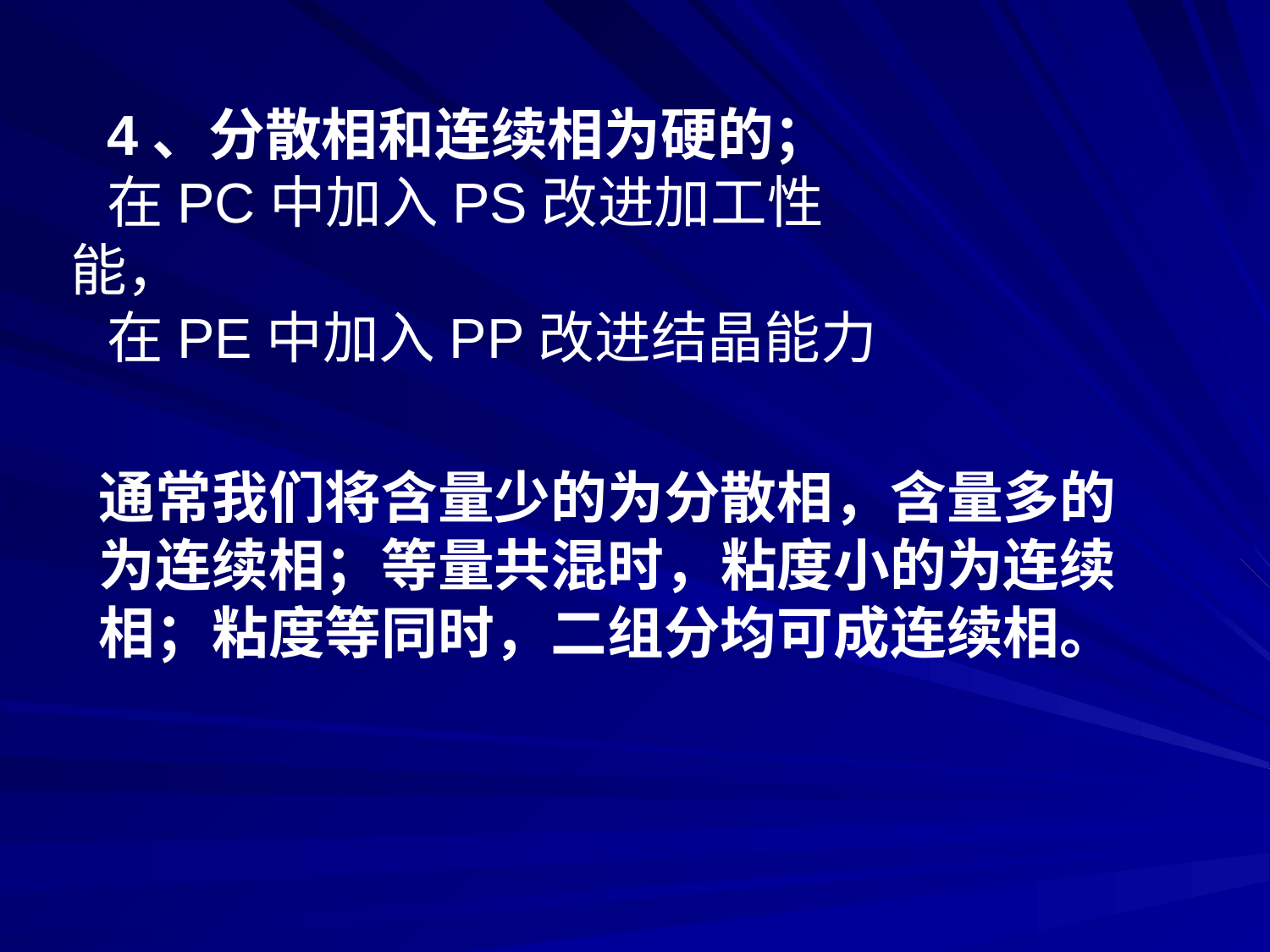

4、分散相和连续相为硬的；
在PC中加入PS改进加工性能，
在PE中加入PP改进结晶能力
通常我们将含量少的为分散相，含量多的
为连续相；等量共混时，粘度小的为连续
相；粘度等同时，二组分均可成连续相。